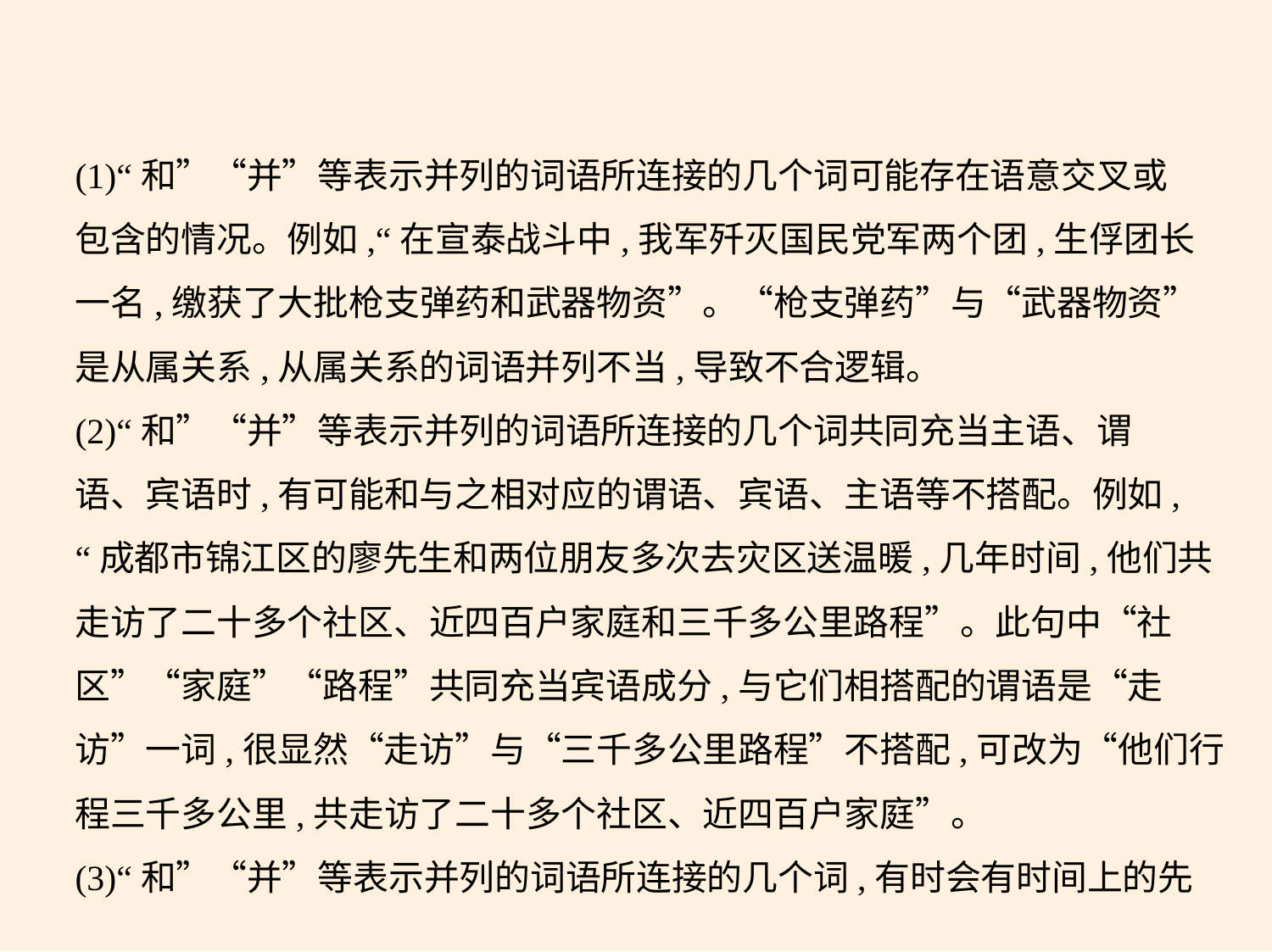

(1)“和”“并”等表示并列的词语所连接的几个词可能存在语意交叉或
包含的情况。例如,“在宣泰战斗中,我军歼灭国民党军两个团,生俘团长
一名,缴获了大批枪支弹药和武器物资”。“枪支弹药”与“武器物资”
是从属关系,从属关系的词语并列不当,导致不合逻辑。
(2)“和”“并”等表示并列的词语所连接的几个词共同充当主语、谓
语、宾语时,有可能和与之相对应的谓语、宾语、主语等不搭配。例如,
“成都市锦江区的廖先生和两位朋友多次去灾区送温暖,几年时间,他们共
走访了二十多个社区、近四百户家庭和三千多公里路程”。此句中“社
区”“家庭”“路程”共同充当宾语成分,与它们相搭配的谓语是“走
访”一词,很显然“走访”与“三千多公里路程”不搭配,可改为“他们行
程三千多公里,共走访了二十多个社区、近四百户家庭”。
(3)“和”“并”等表示并列的词语所连接的几个词,有时会有时间上的先